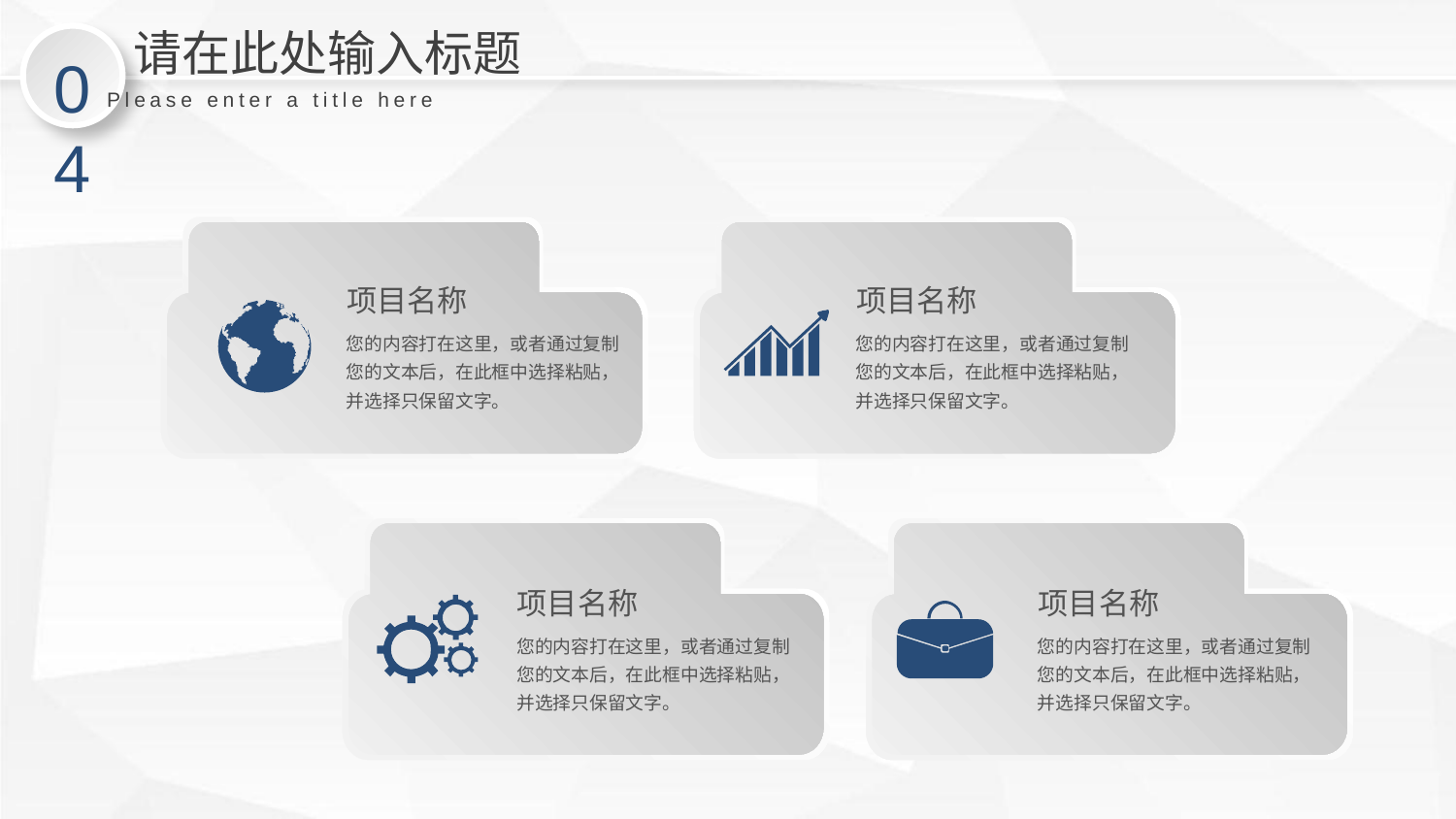

请在此处输入标题

04
Please enter a title here

项目名称
项目名称

您的内容打在这里，或者通过复制您的文本后，在此框中选择粘贴，并选择只保留文字。
您的内容打在这里，或者通过复制您的文本后，在此框中选择粘贴，并选择只保留文字。

项目名称
项目名称

您的内容打在这里，或者通过复制您的文本后，在此框中选择粘贴，并选择只保留文字。
您的内容打在这里，或者通过复制您的文本后，在此框中选择粘贴，并选择只保留文字。